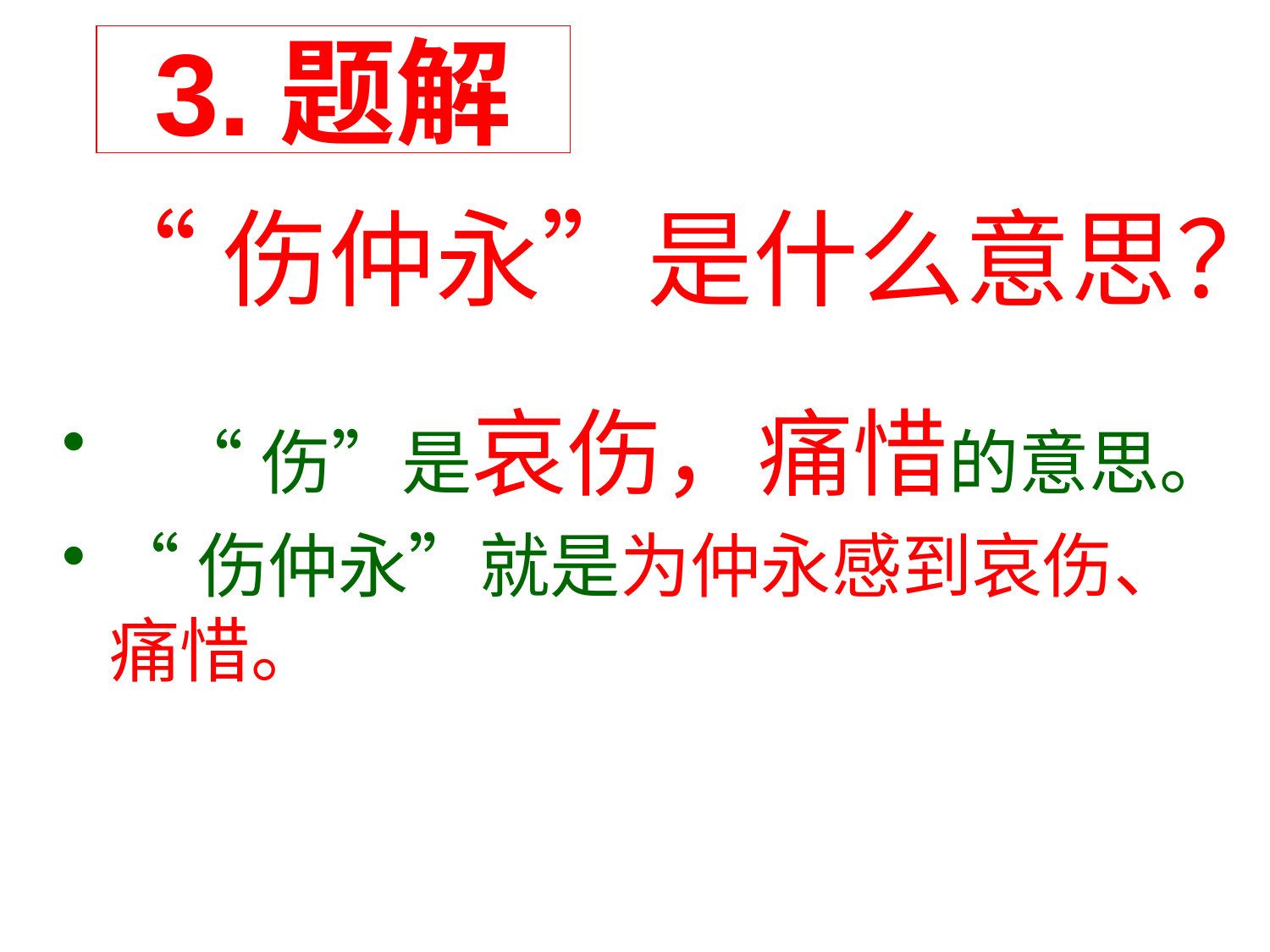

# 3.题解
“伤仲永”是什么意思？
    “伤”是哀伤，痛惜的意思。
“伤仲永”就是为仲永感到哀伤、痛惜。